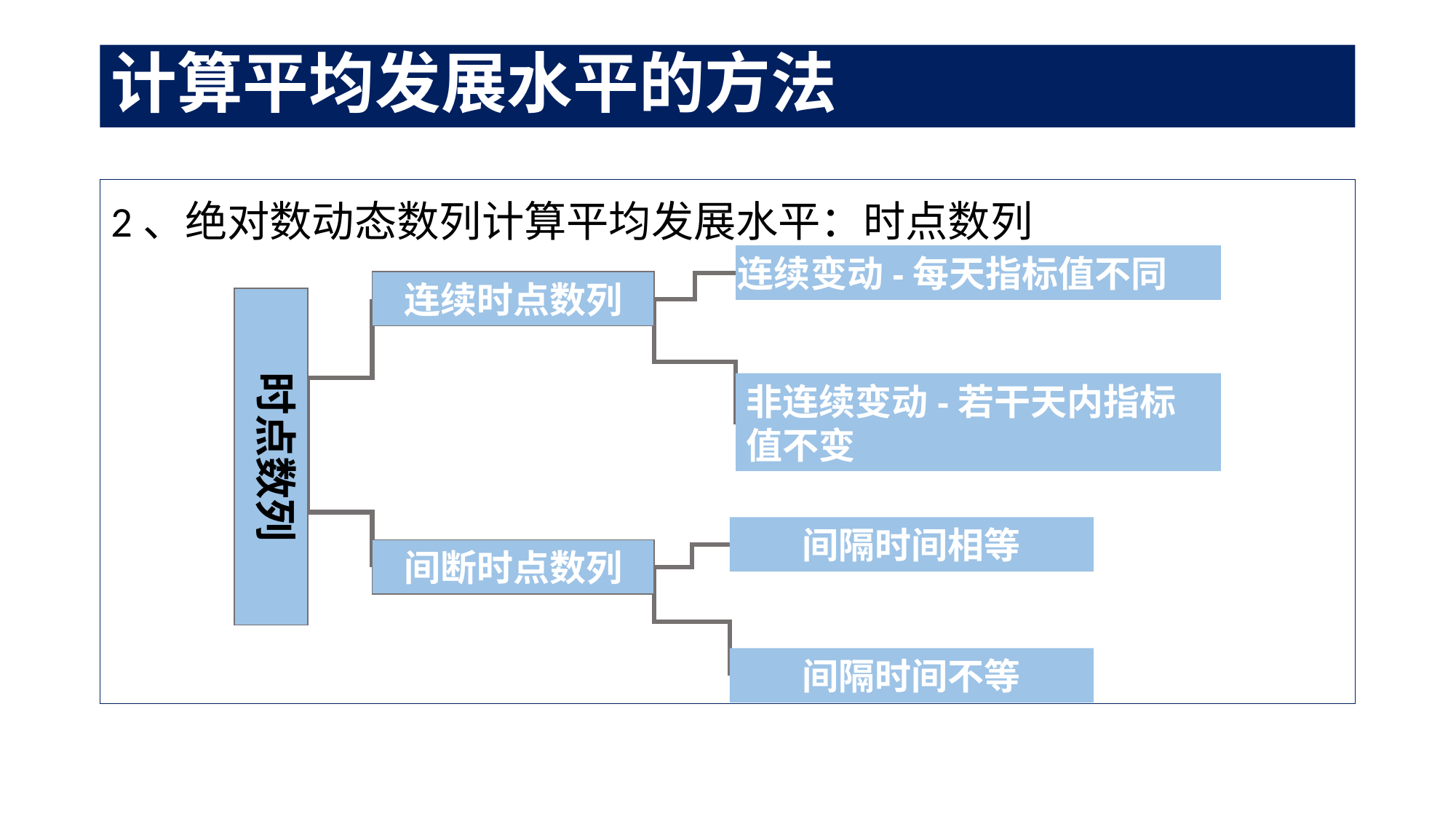

# 计算平均发展水平的方法
2、绝对数动态数列计算平均发展水平：时点数列

连续变动-每天指标值不同
非连续变动-若干天内指标值不变
连续时点数列
间断时点数列
时点数列
间隔时间相等
间隔时间不等